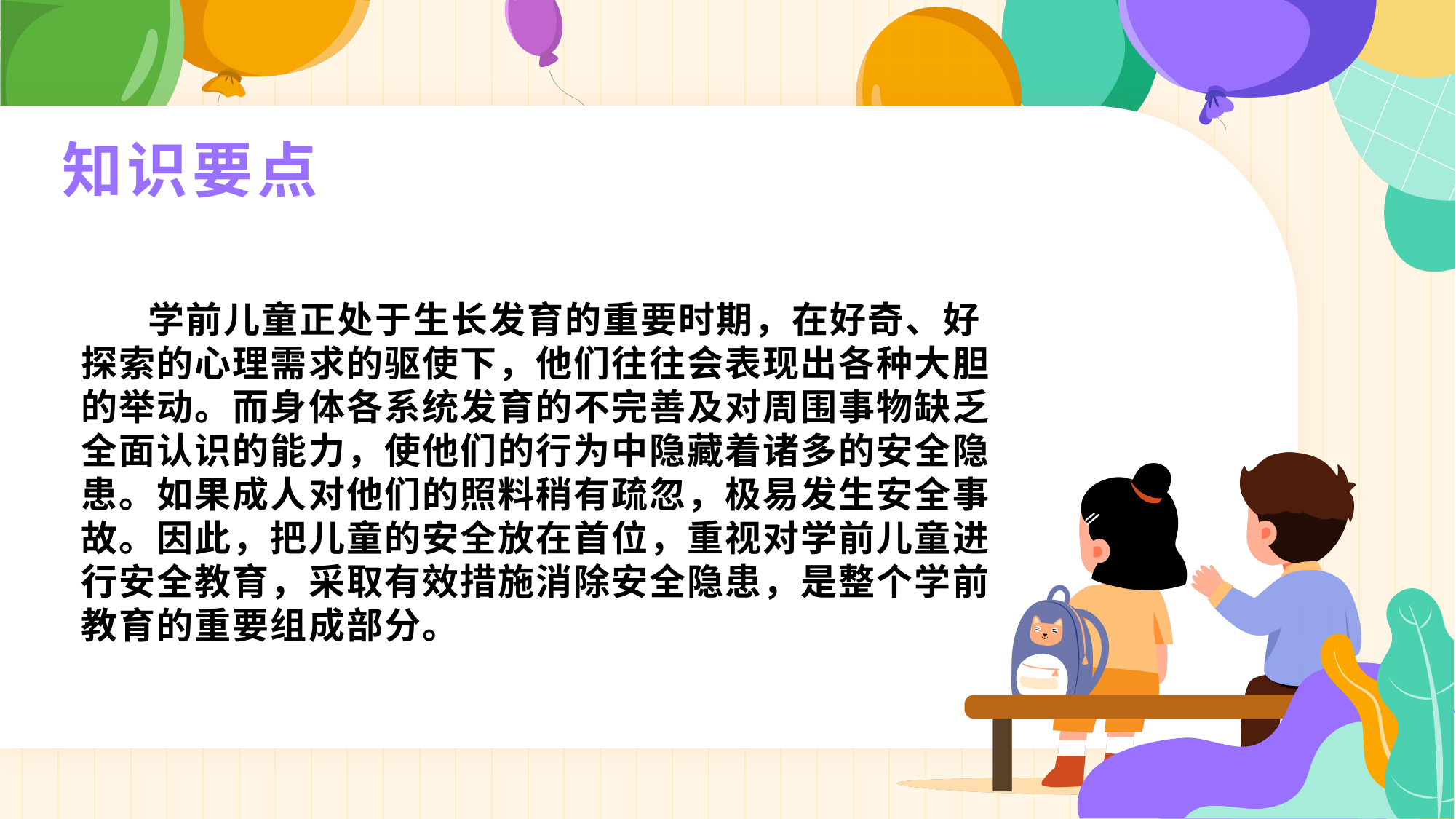

知识要点
      学前儿童正处于生长发育的重要时期，在好奇、好探索的心理需求的驱使下，他们往往会表现出各种大胆的举动。而身体各系统发育的不完善及对周围事物缺乏全面认识的能力，使他们的行为中隐藏着诸多的安全隐患。如果成人对他们的照料稍有疏忽，极易发生安全事故。因此，把儿童的安全放在首位，重视对学前儿童进行安全教育，采取有效措施消除安全隐患，是整个学前教育的重要组成部分。